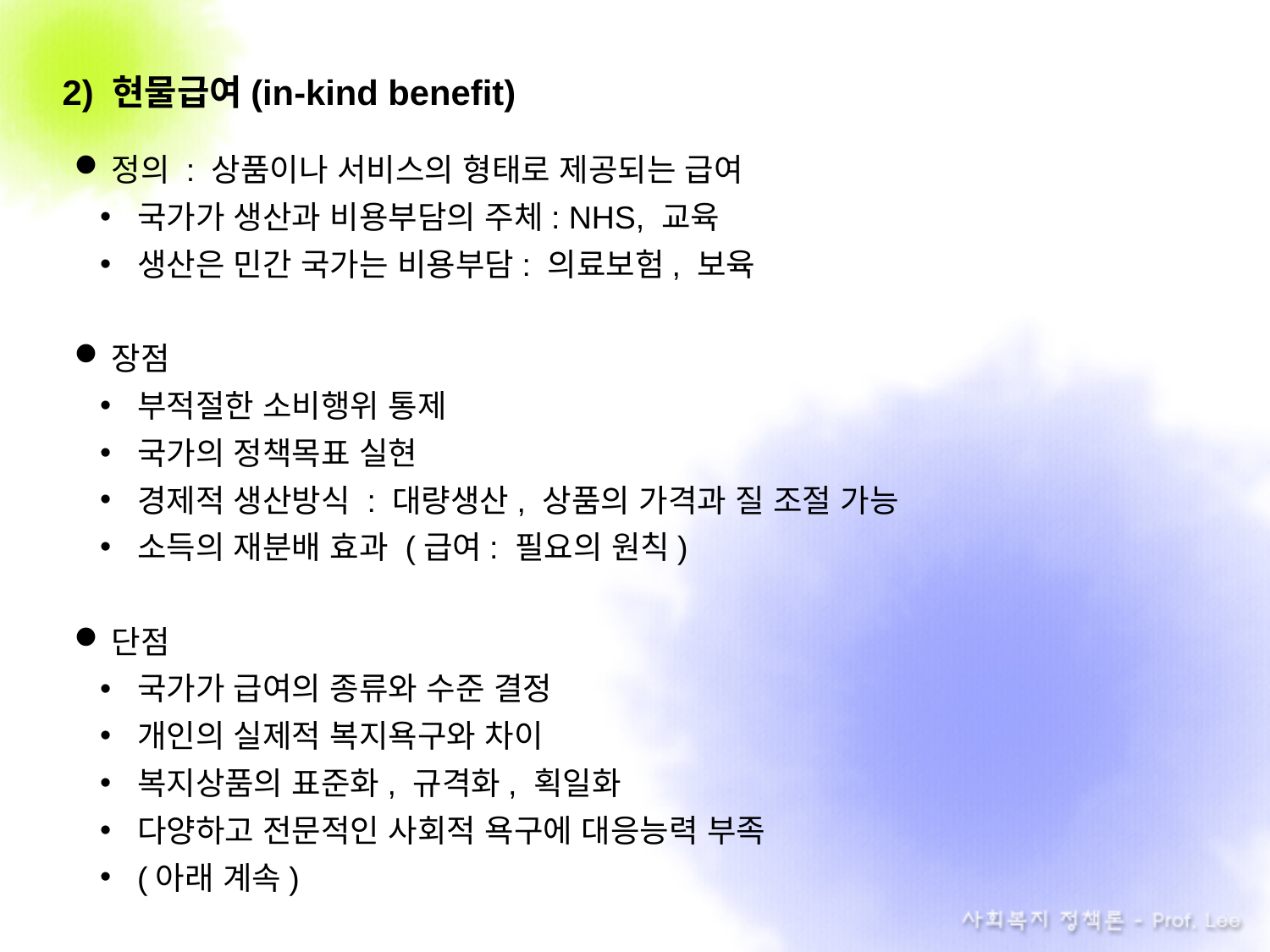

2) 현물급여(in-kind benefit)

정의 : 상품이나 서비스의 형태로 제공되는 급여
국가가 생산과 비용부담의 주체: NHS, 교육
생산은 민간 국가는 비용부담: 의료보험, 보육

장점
부적절한 소비행위 통제
국가의 정책목표 실현
경제적 생산방식 : 대량생산, 상품의 가격과 질 조절 가능
소득의 재분배 효과 (급여: 필요의 원칙)

단점
국가가 급여의 종류와 수준 결정
개인의 실제적 복지욕구와 차이
복지상품의 표준화, 규격화, 획일화
다양하고 전문적인 사회적 욕구에 대응능력 부족
(아래 계속)